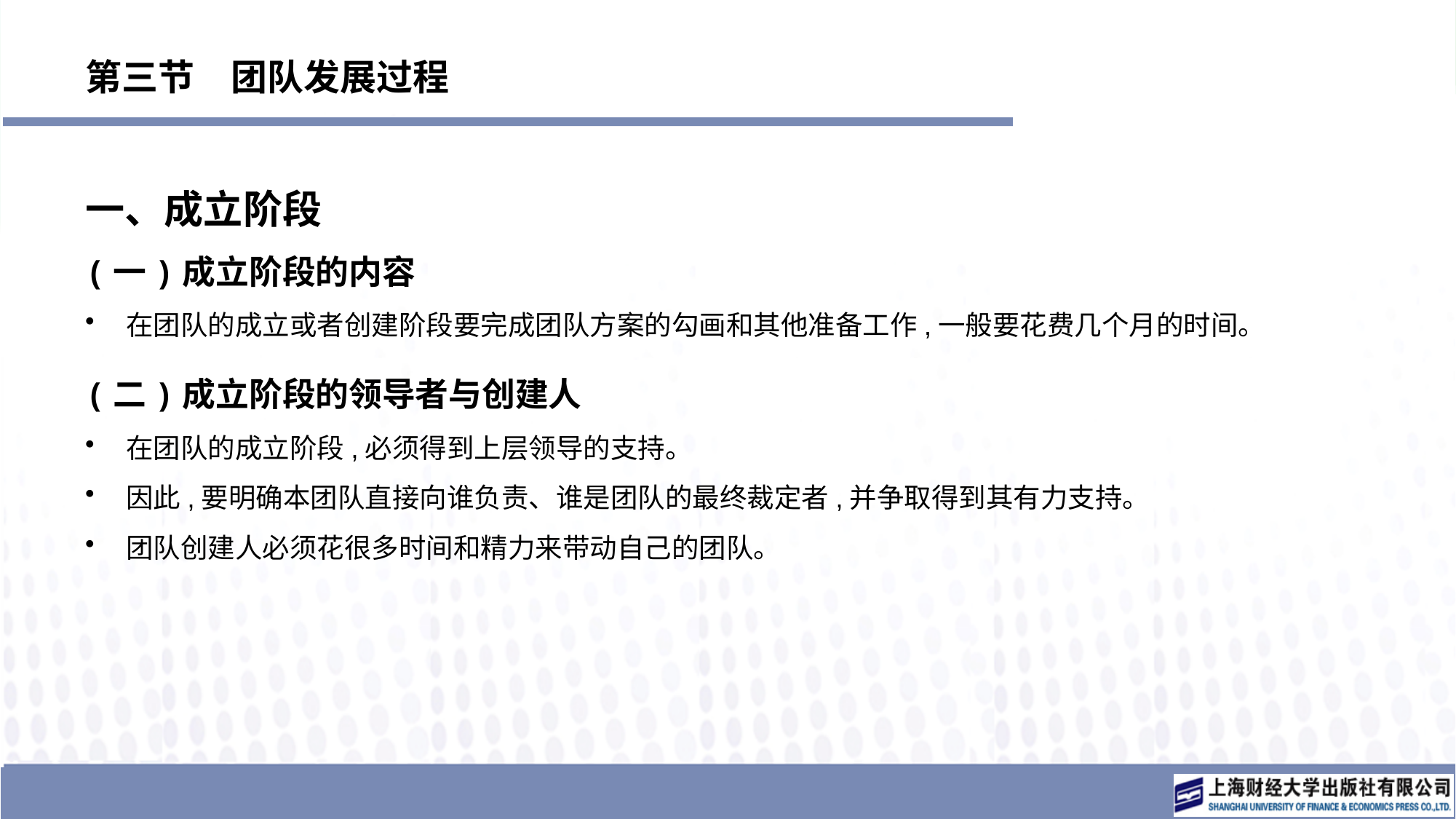

# 第三节　团队发展过程
一、成立阶段
(一)成立阶段的内容
在团队的成立或者创建阶段要完成团队方案的勾画和其他准备工作,一般要花费几个月的时间。
(二)成立阶段的领导者与创建人
在团队的成立阶段,必须得到上层领导的支持。
因此,要明确本团队直接向谁负责、谁是团队的最终裁定者,并争取得到其有力支持。
团队创建人必须花很多时间和精力来带动自己的团队。